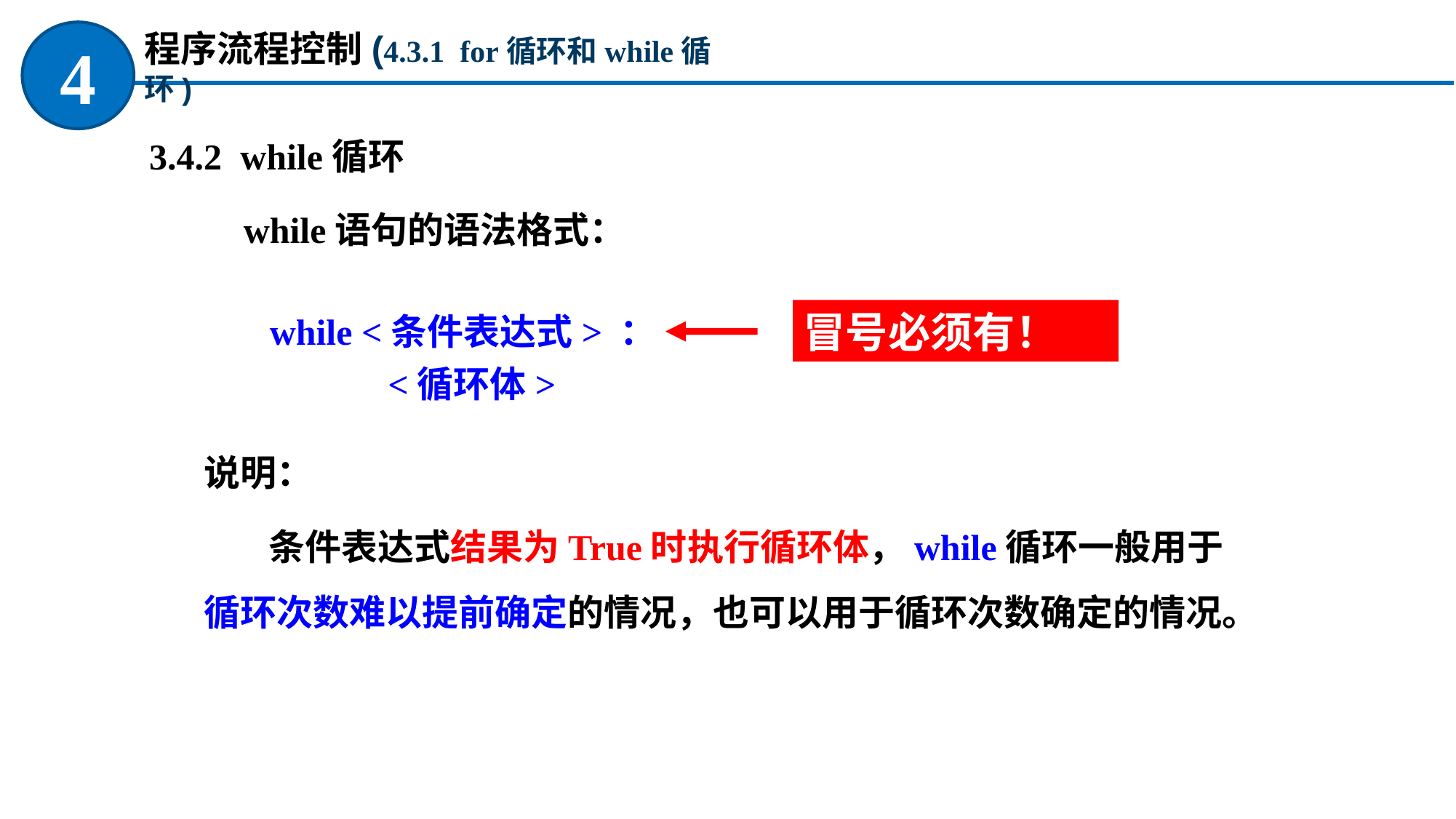

程序流程控制(4.3.1  for循环和while循环)
4
 3.4.2  while循环
while语句的语法格式：
冒号必须有！
while <条件表达式> ：
             <循环体>

说明：
条件表达式结果为True时执行循环体，while循环一般用于循环次数难以提前确定的情况，也可以用于循环次数确定的情况。